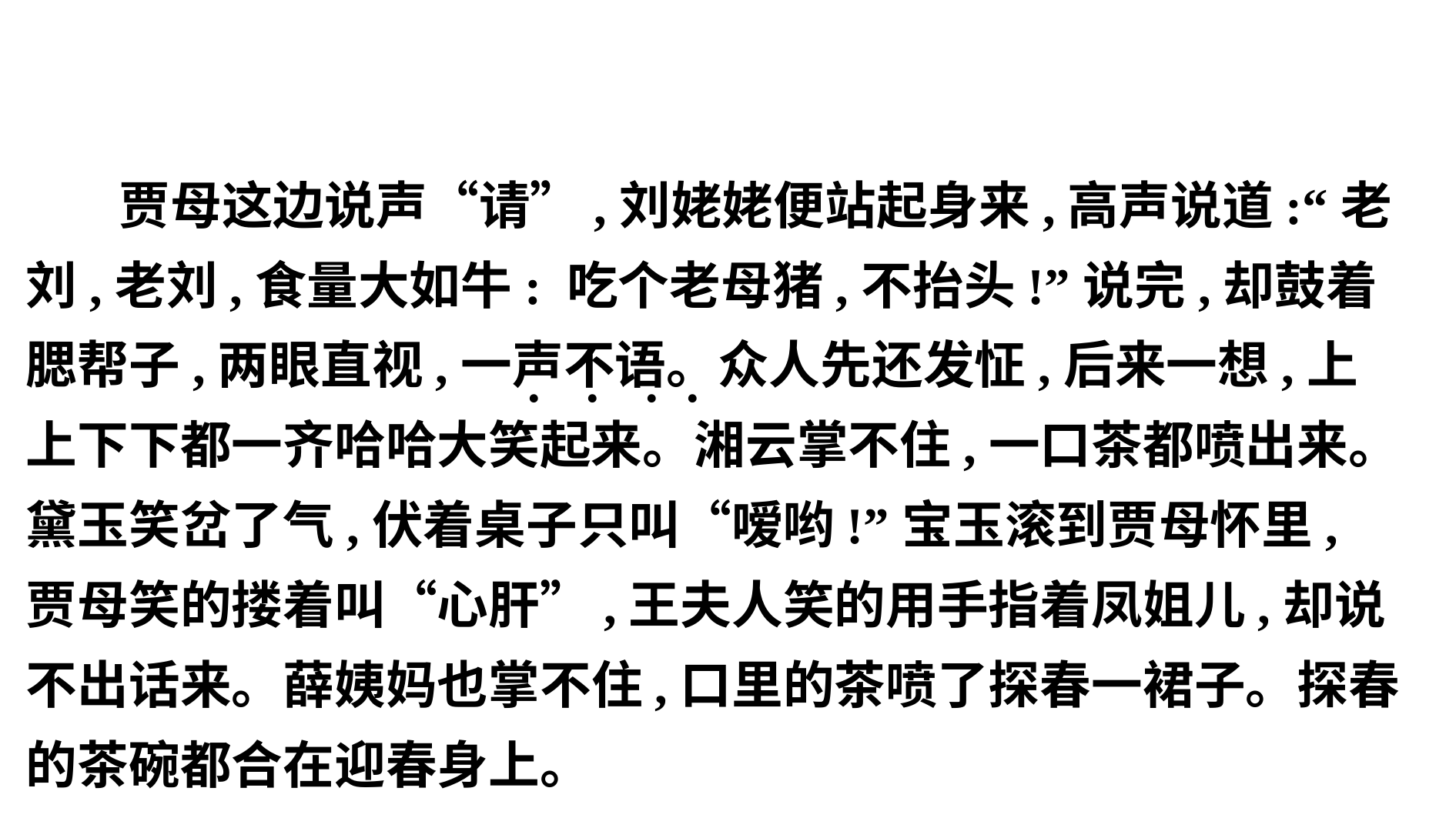

贾母这边说声“请”,刘姥姥便站起身来,高声说道:“老刘,老刘,食量大如牛: 吃个老母猪,不抬头!”说完,却鼓着腮帮子,两眼直视,一声不语。众人先还发怔,后来一想,上上下下都一齐哈哈大笑起来。湘云掌不住,一口茶都喷出来。黛玉笑岔了气,伏着桌子只叫“嗳哟!”宝玉滚到贾母怀里,贾母笑的搂着叫“心肝”,王夫人笑的用手指着凤姐儿,却说不出话来。薛姨妈也掌不住,口里的茶喷了探春一裙子。探春的茶碗都合在迎春身上。
·  ·  · ·